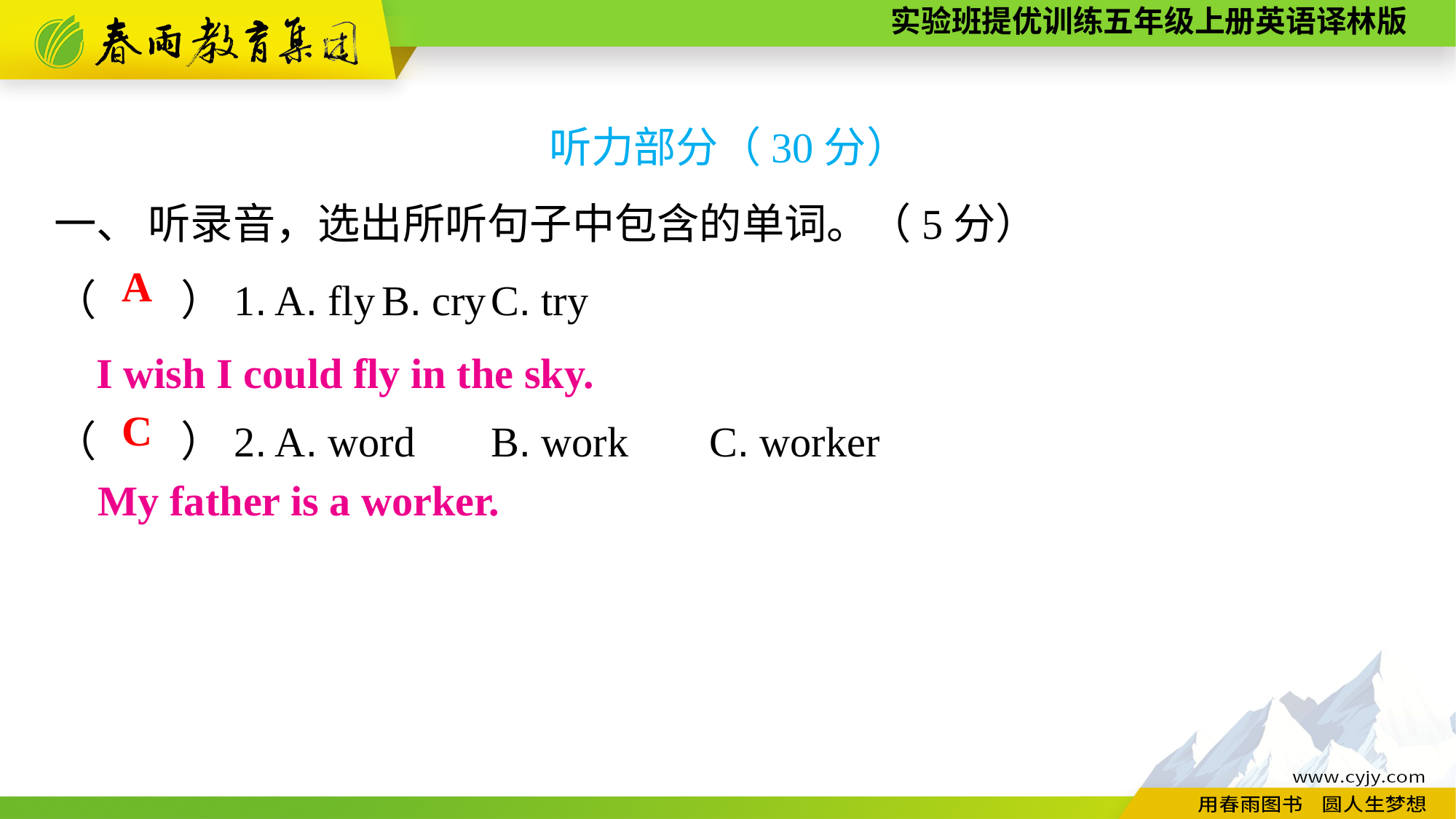

听力部分（30分）
一、 听录音，选出所听句子中包含的单词。（5分）
（　　）1. A. fly	B. cry	C. try

（　　）2. A. word	B. work	C. worker
A
I wish I could fly in the sky.
C
My father is a worker.